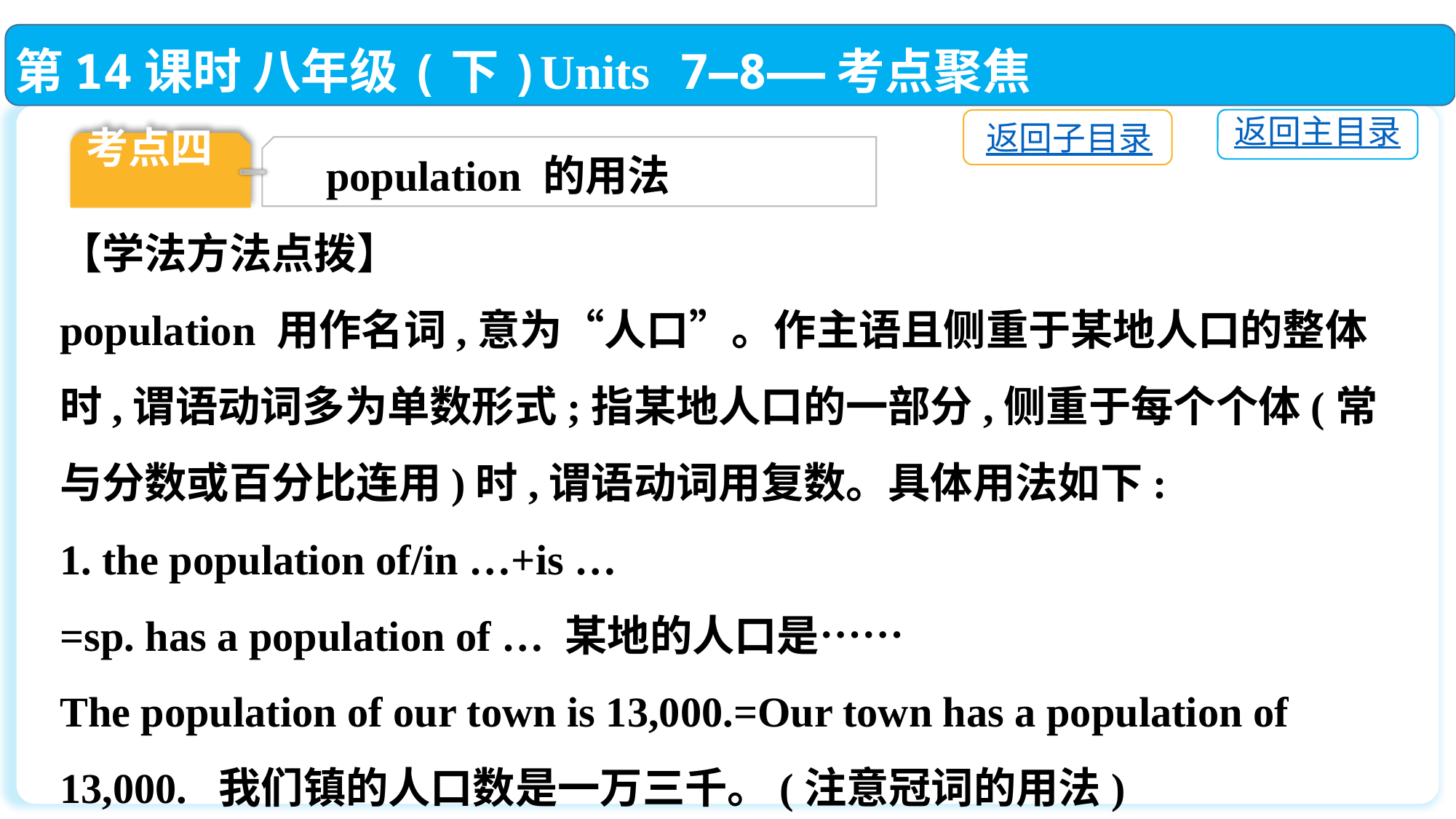

第14课时 八年级(下)Units 7—8——考点聚焦

返回主目录

返回子目录
考点四
population 的用法

【学法方法点拨】
population 用作名词,意为“人口”。作主语且侧重于某地人口的整体时,谓语动词多为单数形式;指某地人口的一部分,侧重于每个个体(常与分数或百分比连用)时,谓语动词用复数。具体用法如下:
1. the population of/in …+is …
=sp. has a population of … 某地的人口是……
The population of our town is 13,000.=Our town has a population of 13,000.  我们镇的人口数是一万三千。(注意冠词的用法)